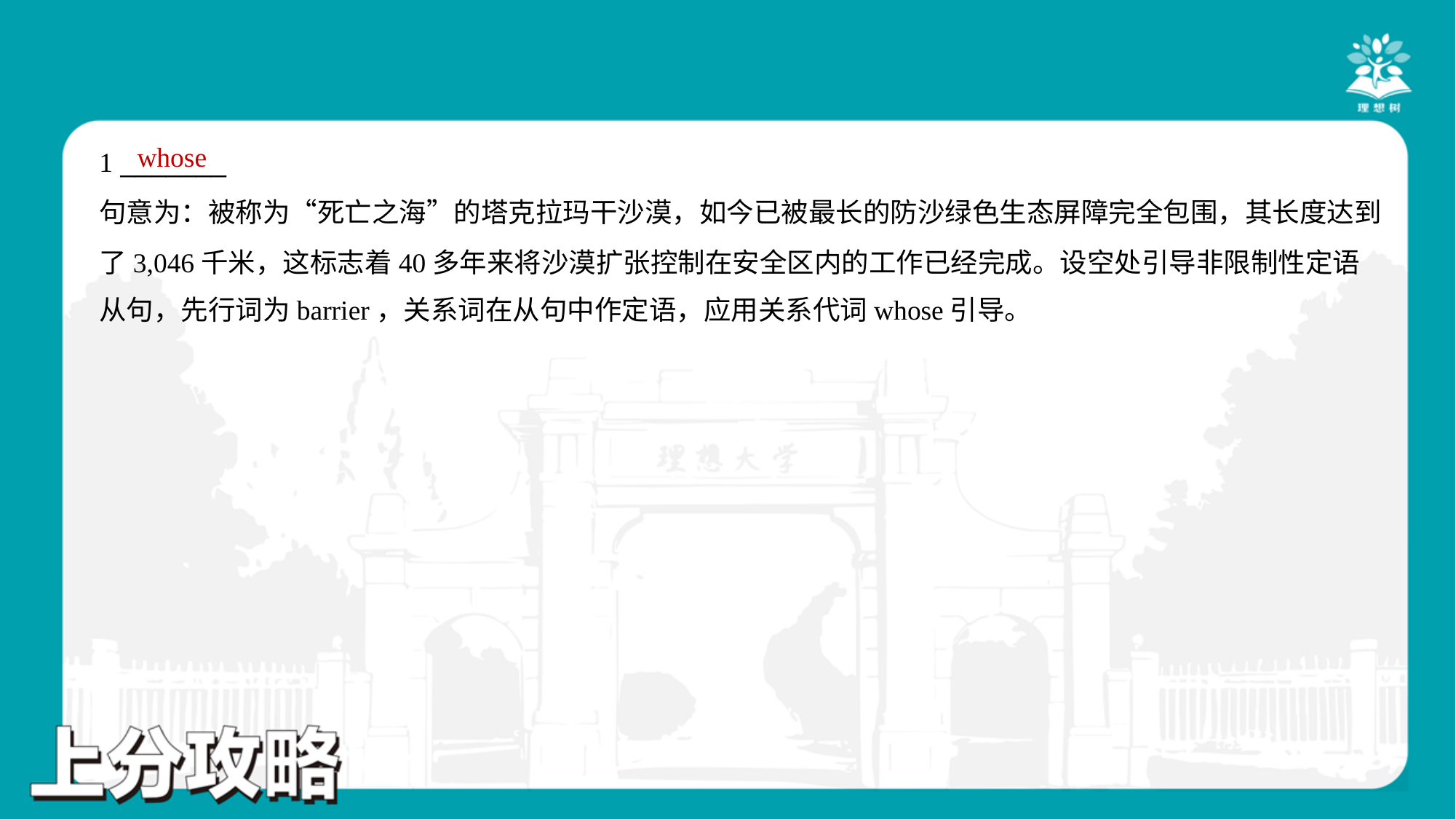

whose
1 _______
句意为：被称为“死亡之海”的塔克拉玛干沙漠，如今已被最长的防沙绿色生态屏障完全包围，其长度达到
了3,046千米，这标志着40多年来将沙漠扩张控制在安全区内的工作已经完成。设空处引导非限制性定语
从句，先行词为barrier，关系词在从句中作定语，应用关系代词whose引导。